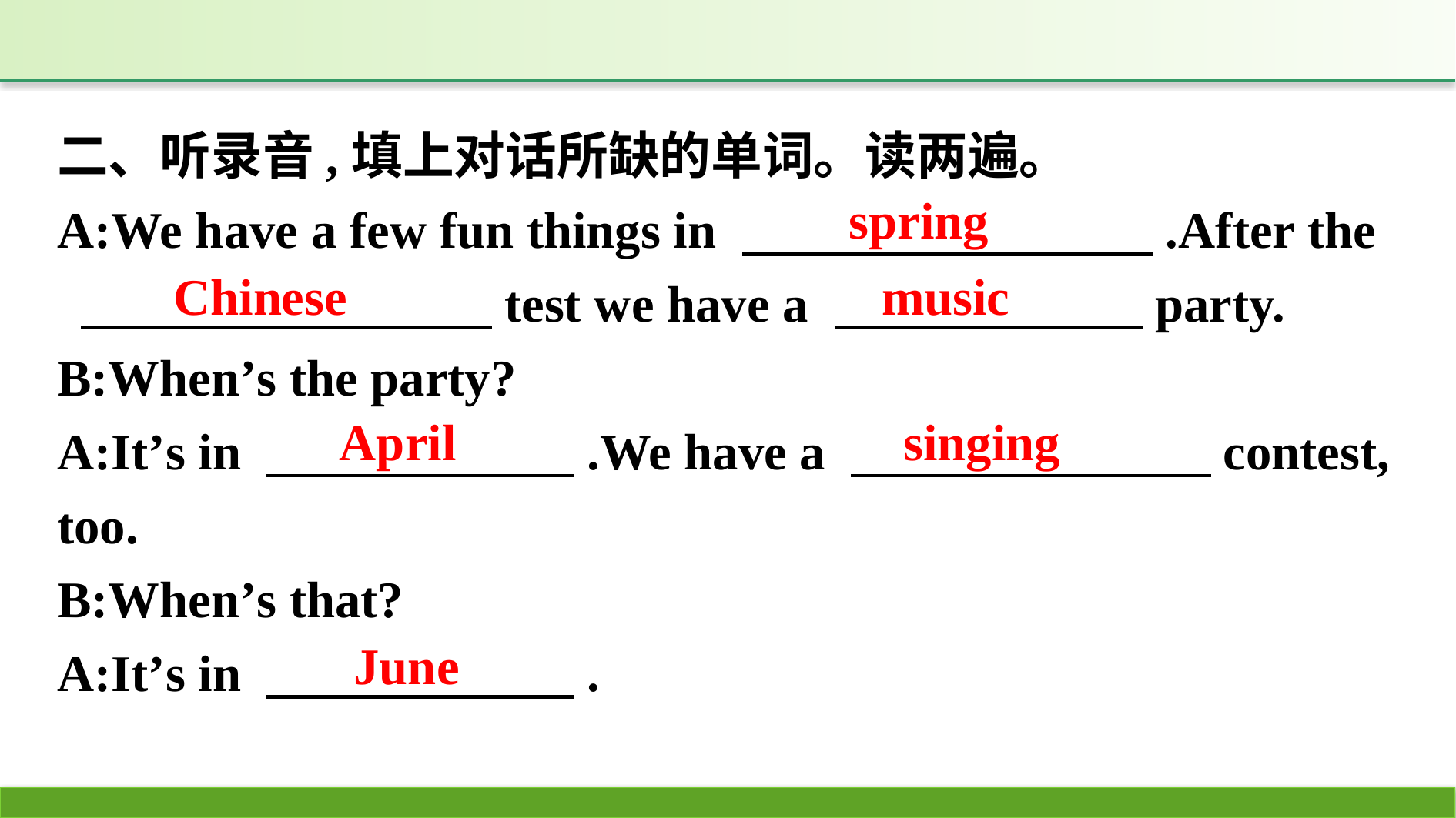

二、听录音,填上对话所缺的单词。读两遍。
A:We have a few fun things in 　　　　　　　　.After the
 　　　　　　　　test we have a 　　　　　　party.
B:When’s the party?
A:It’s in 　　　　　　.We have a 　　　　　　　contest, too.
B:When’s that?
A:It’s in 　　　　　　.
spring
music
Chinese
April
singing
June